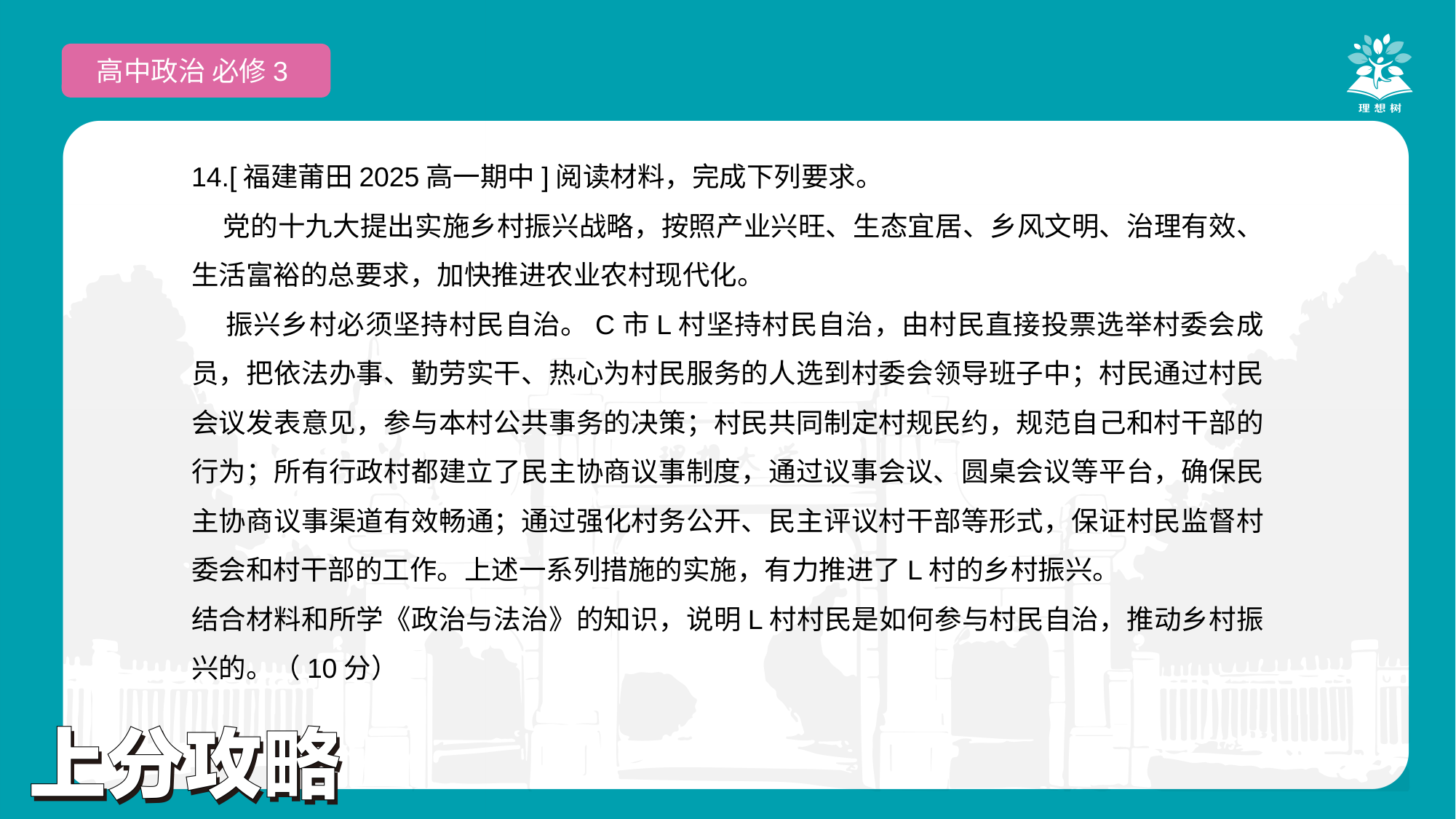

高中政治 必修3
14.[福建莆田2025高一期中]阅读材料，完成下列要求。
    党的十九大提出实施乡村振兴战略，按照产业兴旺、生态宜居、乡风文明、治理有效、生活富裕的总要求，加快推进农业农村现代化。
    振兴乡村必须坚持村民自治。C市L村坚持村民自治，由村民直接投票选举村委会成员，把依法办事、勤劳实干、热心为村民服务的人选到村委会领导班子中；村民通过村民会议发表意见，参与本村公共事务的决策；村民共同制定村规民约，规范自己和村干部的行为；所有行政村都建立了民主协商议事制度，通过议事会议、圆桌会议等平台，确保民主协商议事渠道有效畅通；通过强化村务公开、民主评议村干部等形式，保证村民监督村委会和村干部的工作。上述一系列措施的实施，有力推进了L村的乡村振兴。
结合材料和所学《政治与法治》的知识，说明L村村民是如何参与村民自治，推动乡村振兴的。（10分）